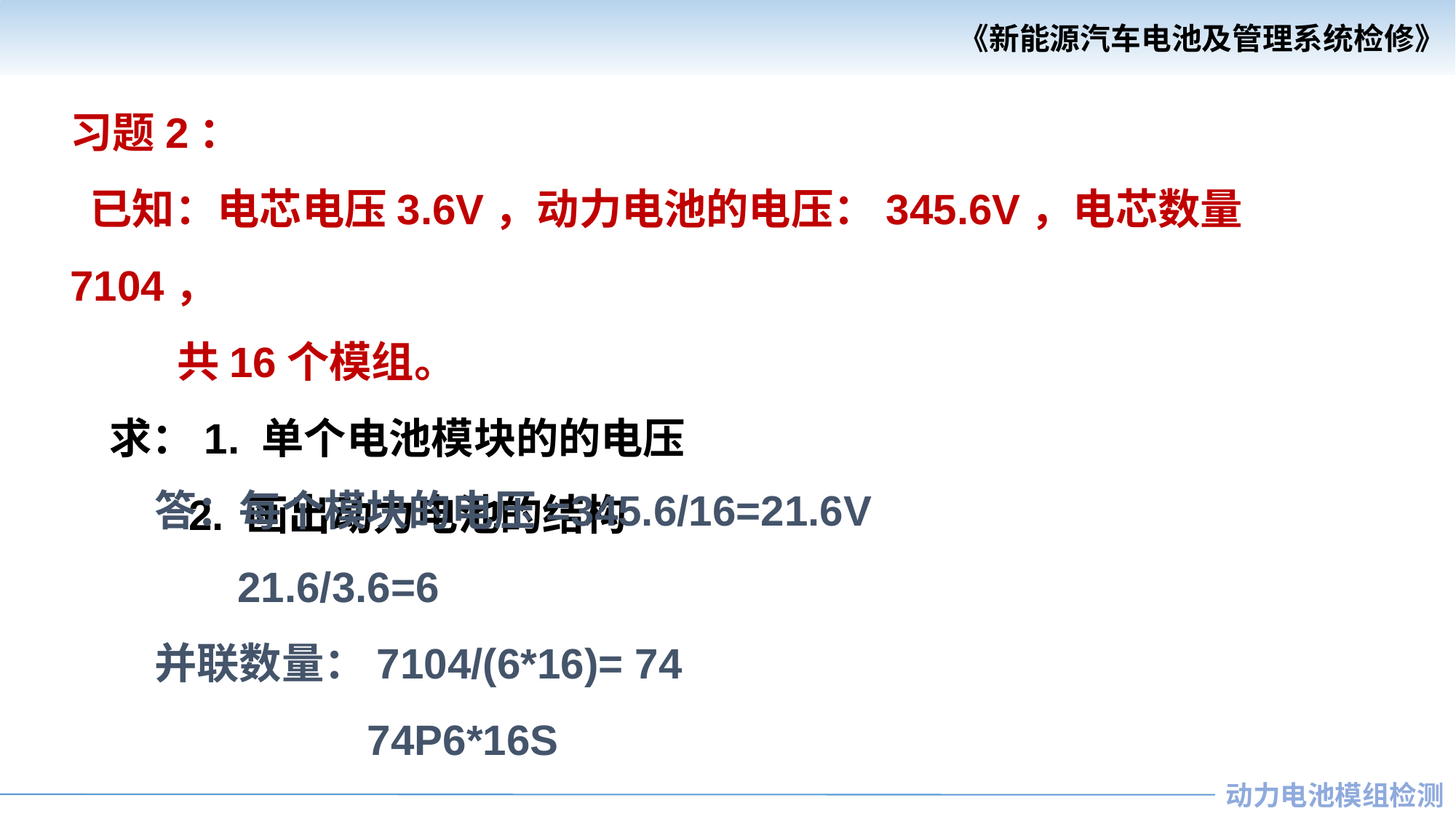

习题2：
 已知：电芯电压3.6V，动力电池的电压：345.6V，电芯数量  7104，
          共16个模组。
   求：1. 单个电池模块的的电压
          2. 画出动力电池的结构

答：每个模块的电压=345.6/16=21.6V
       21.6/3.6=6
并联数量：7104/(6*16)= 74
                  74P6*16S